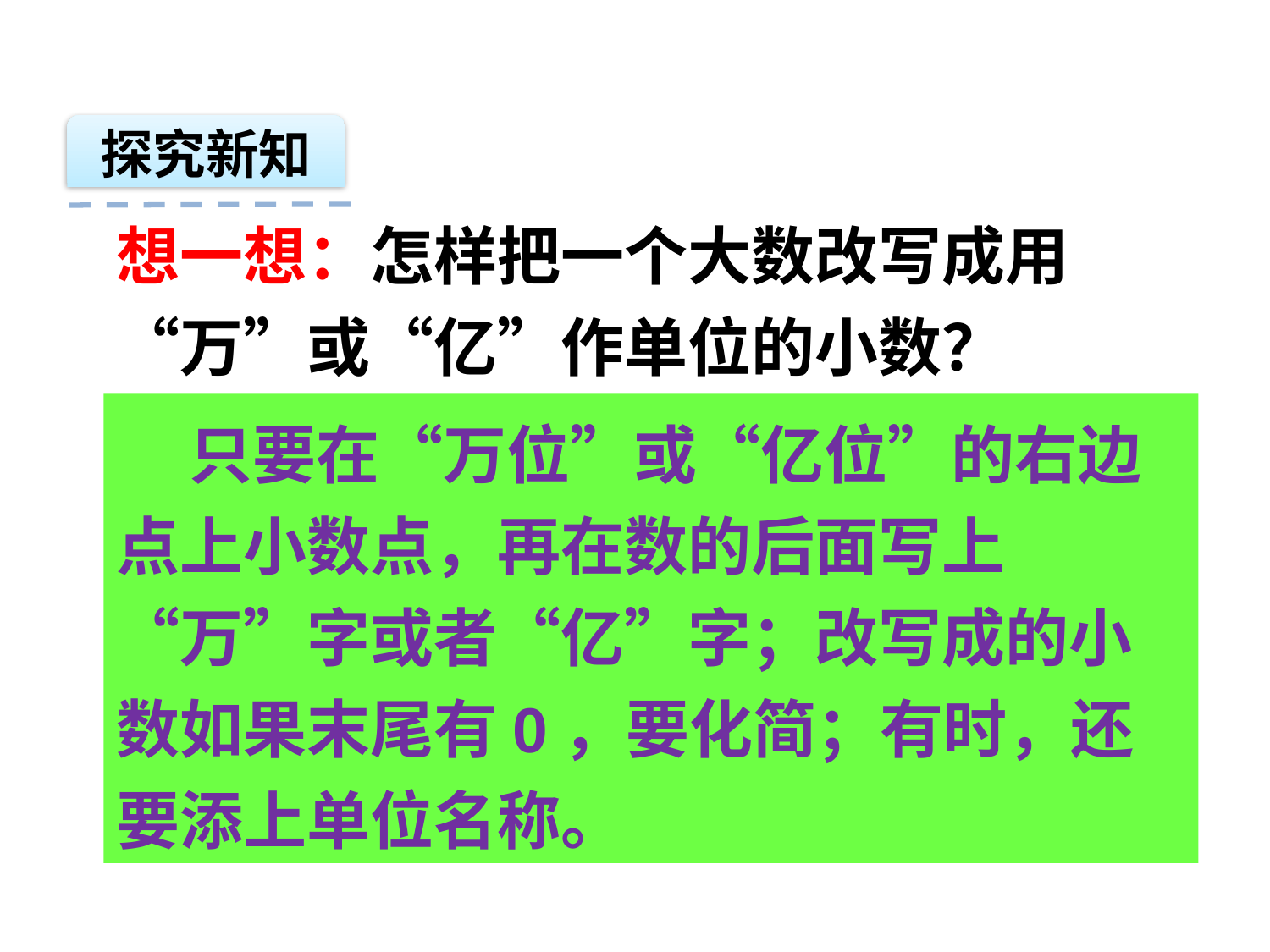

探究新知
想一想：怎样把一个大数改写成用“万”或“亿”作单位的小数？
    只要在“万位”或“亿位”的右边点上小数点，再在数的后面写上“万”字或者“亿”字；改写成的小数如果末尾有0，要化简；有时，还要添上单位名称。